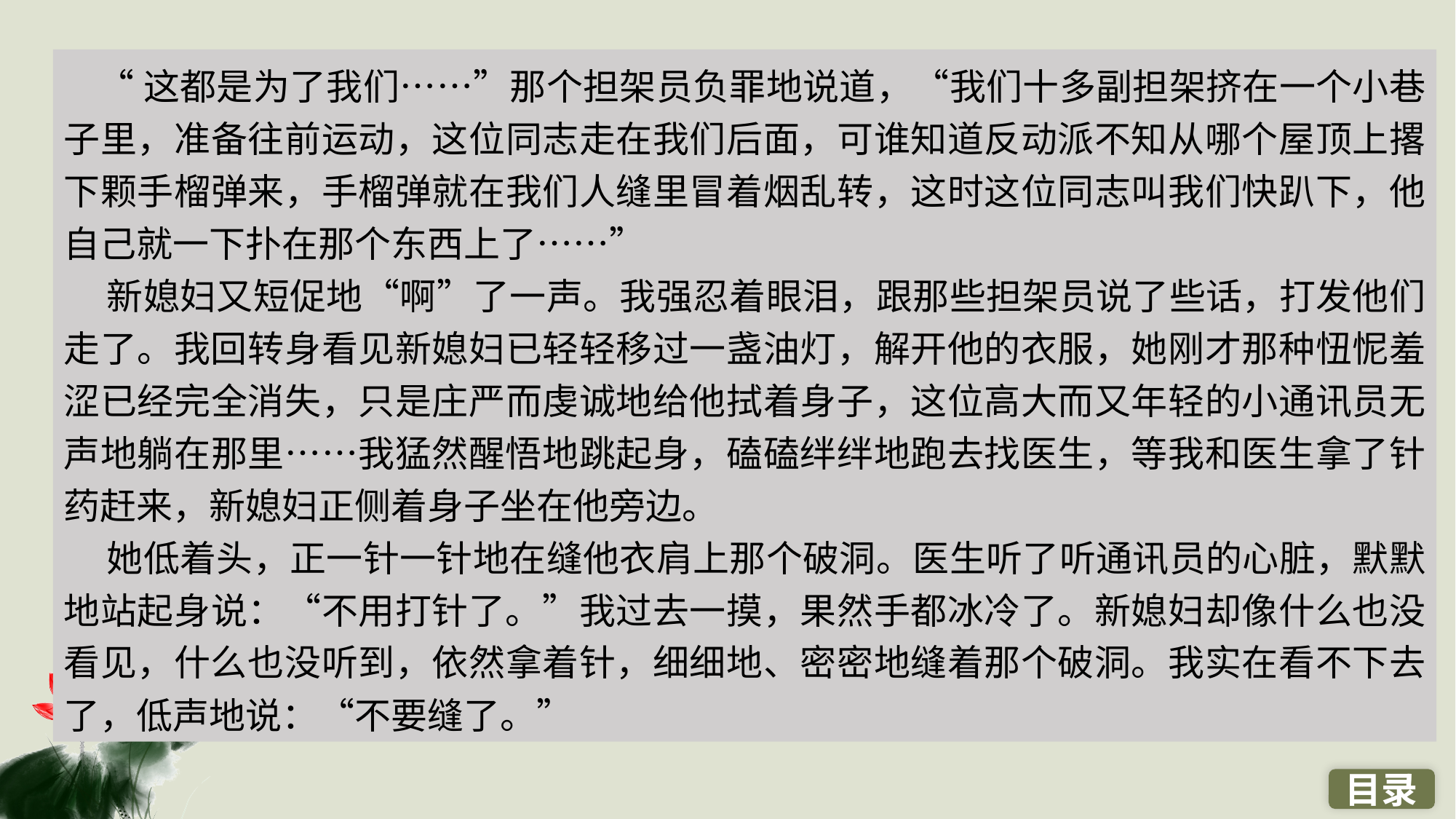

“这都是为了我们……”那个担架员负罪地说道，“我们十多副担架挤在一个小巷子里，准备往前运动，这位同志走在我们后面，可谁知道反动派不知从哪个屋顶上撂下颗手榴弹来，手榴弹就在我们人缝里冒着烟乱转，这时这位同志叫我们快趴下，他自己就一下扑在那个东西上了……”
    新媳妇又短促地“啊”了一声。我强忍着眼泪，跟那些担架员说了些话，打发他们走了。我回转身看见新媳妇已轻轻移过一盏油灯，解开他的衣服，她刚才那种忸怩羞涩已经完全消失，只是庄严而虔诚地给他拭着身子，这位高大而又年轻的小通讯员无声地躺在那里……我猛然醒悟地跳起身，磕磕绊绊地跑去找医生，等我和医生拿了针药赶来，新媳妇正侧着身子坐在他旁边。
    她低着头，正一针一针地在缝他衣肩上那个破洞。医生听了听通讯员的心脏，默默地站起身说：“不用打针了。”我过去一摸，果然手都冰冷了。新媳妇却像什么也没看见，什么也没听到，依然拿着针，细细地、密密地缝着那个破洞。我实在看不下去了，低声地说：“不要缝了。”